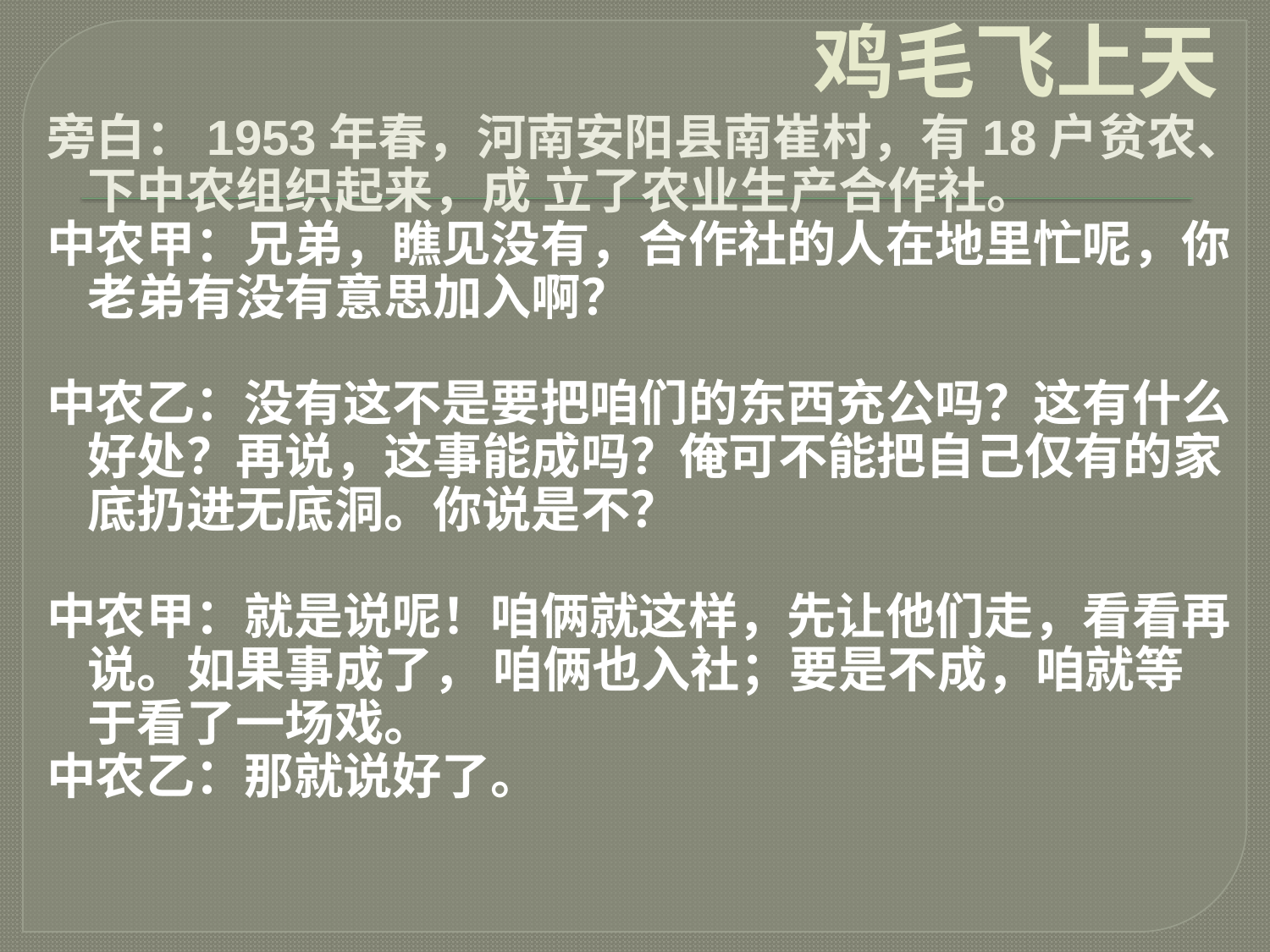

# 鸡毛飞上天
旁白：1953年春，河南安阳县南崔村，有18户贫农、下中农组织起来，成 立了农业生产合作社。
中农甲：兄弟，瞧见没有，合作社的人在地里忙呢，你老弟有没有意思加入啊？

中农乙：没有这不是要把咱们的东西充公吗？这有什么好处？再说，这事能成吗？俺可不能把自己仅有的家底扔进无底洞。你说是不？

中农甲：就是说呢！咱俩就这样，先让他们走，看看再说。如果事成了， 咱俩也入社；要是不成，咱就等于看了一场戏。
中农乙：那就说好了。